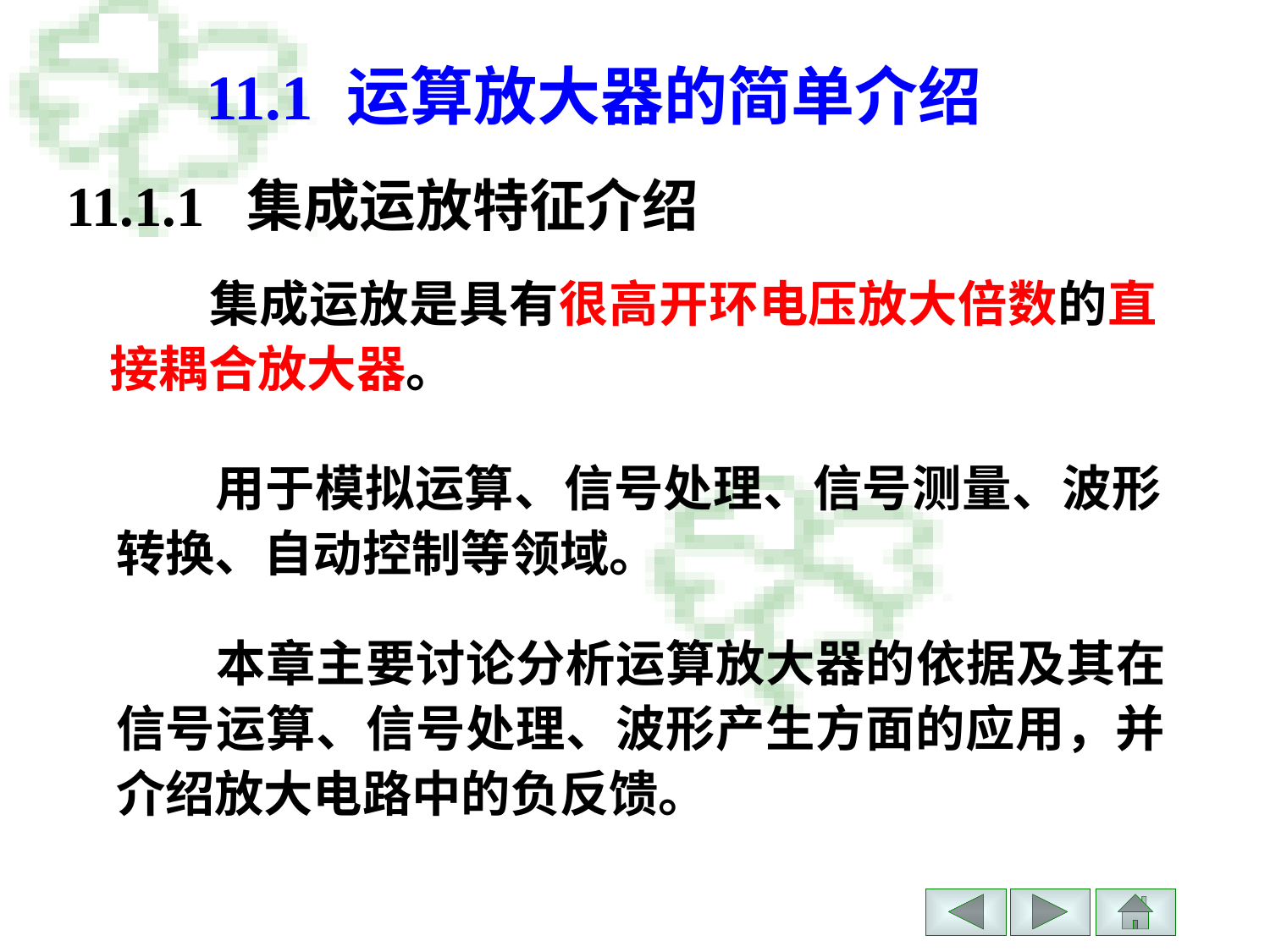

# 11.1 运算放大器的简单介绍
11.1.1  集成运放特征介绍
　　集成运放是具有很高开环电压放大倍数的直接耦合放大器。
　　用于模拟运算、信号处理、信号测量、波形转换、自动控制等领域。
　　本章主要讨论分析运算放大器的依据及其在信号运算、信号处理、波形产生方面的应用，并介绍放大电路中的负反馈。